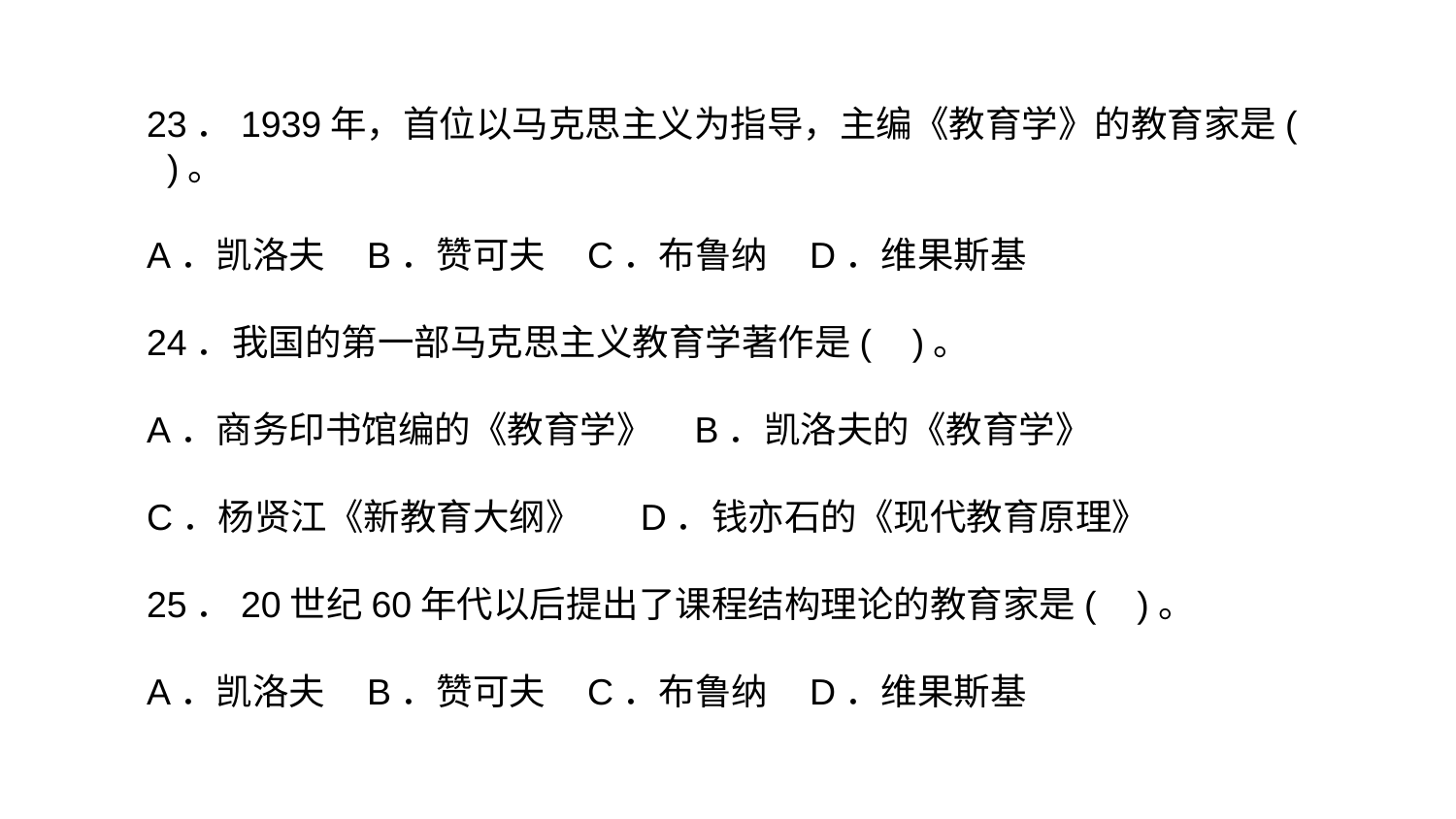

23．1939年，首位以马克思主义为指导，主编《教育学》的教育家是(    )。

A．凯洛夫    B．赞可夫    C．布鲁纳    D．维果斯基

24．我国的第一部马克思主义教育学著作是(    )。

A．商务印书馆编的《教育学》    B．凯洛夫的《教育学》

C．杨贤江《新教育大纲》      D．钱亦石的《现代教育原理》

25．20世纪60年代以后提出了课程结构理论的教育家是(    )。

A．凯洛夫    B．赞可夫    C．布鲁纳    D．维果斯基